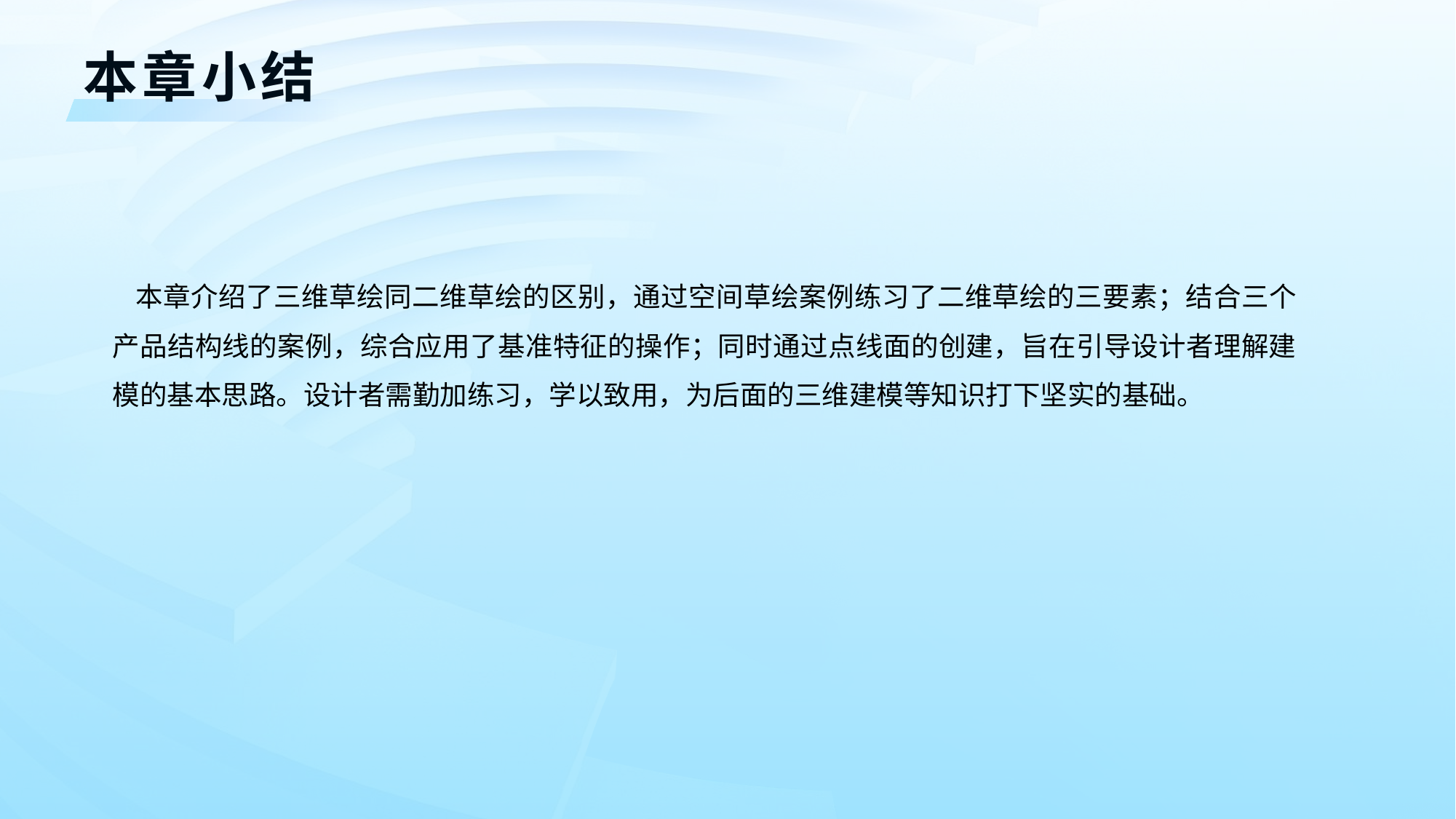

本章小结
本章介绍了三维草绘同二维草绘的区别，通过空间草绘案例练习了二维草绘的三要素；结合三个产品结构线的案例，综合应用了基准特征的操作；同时通过点线面的创建，旨在引导设计者理解建模的基本思路。设计者需勤加练习，学以致用，为后面的三维建模等知识打下坚实的基础。